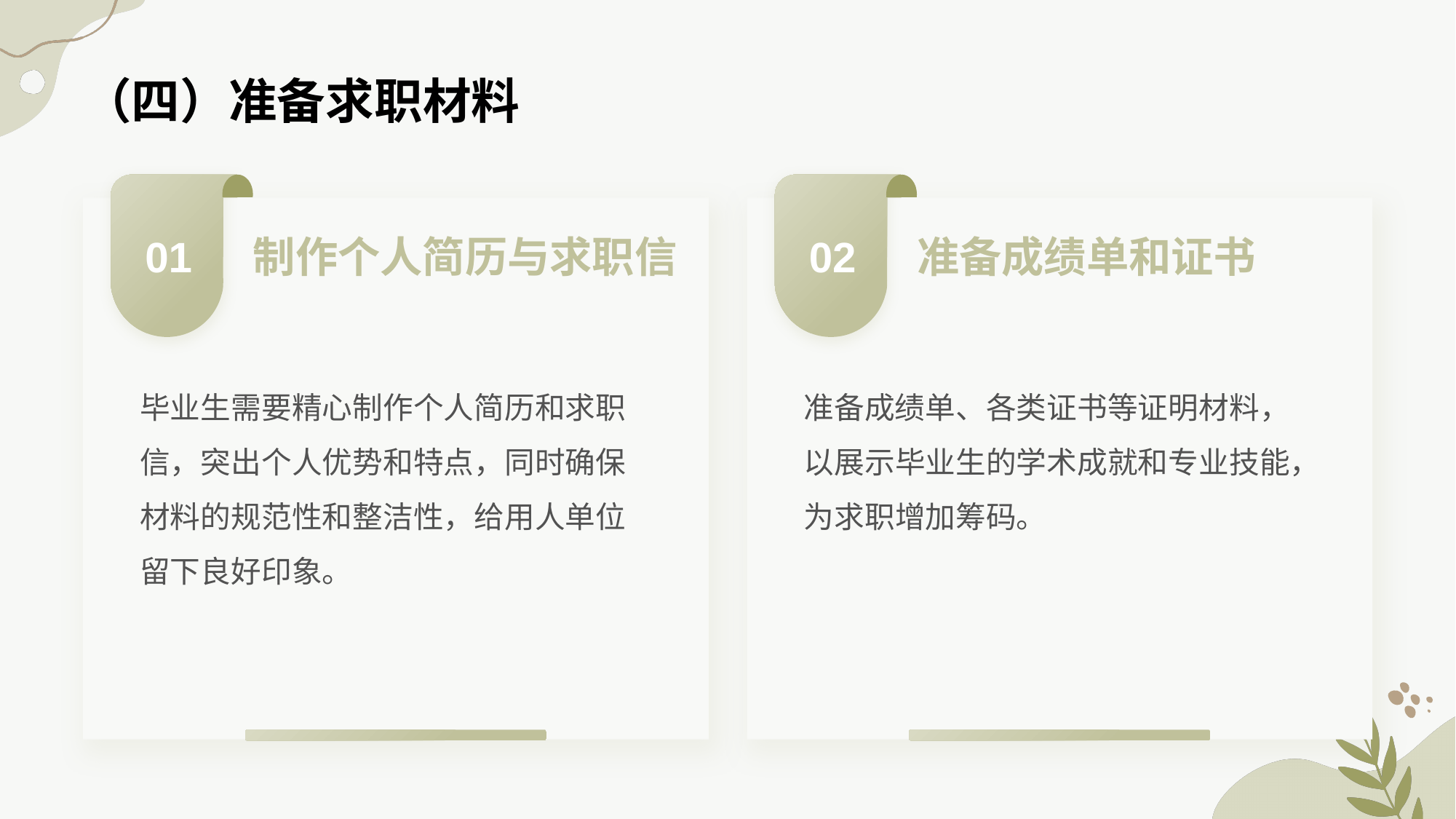

# （四）准备求职材料

01
02

准备成绩单和证书
制作个人简历与求职信
毕业生需要精心制作个人简历和求职信，突出个人优势和特点，同时确保材料的规范性和整洁性，给用人单位留下良好印象。
准备成绩单、各类证书等证明材料，以展示毕业生的学术成就和专业技能，为求职增加筹码。